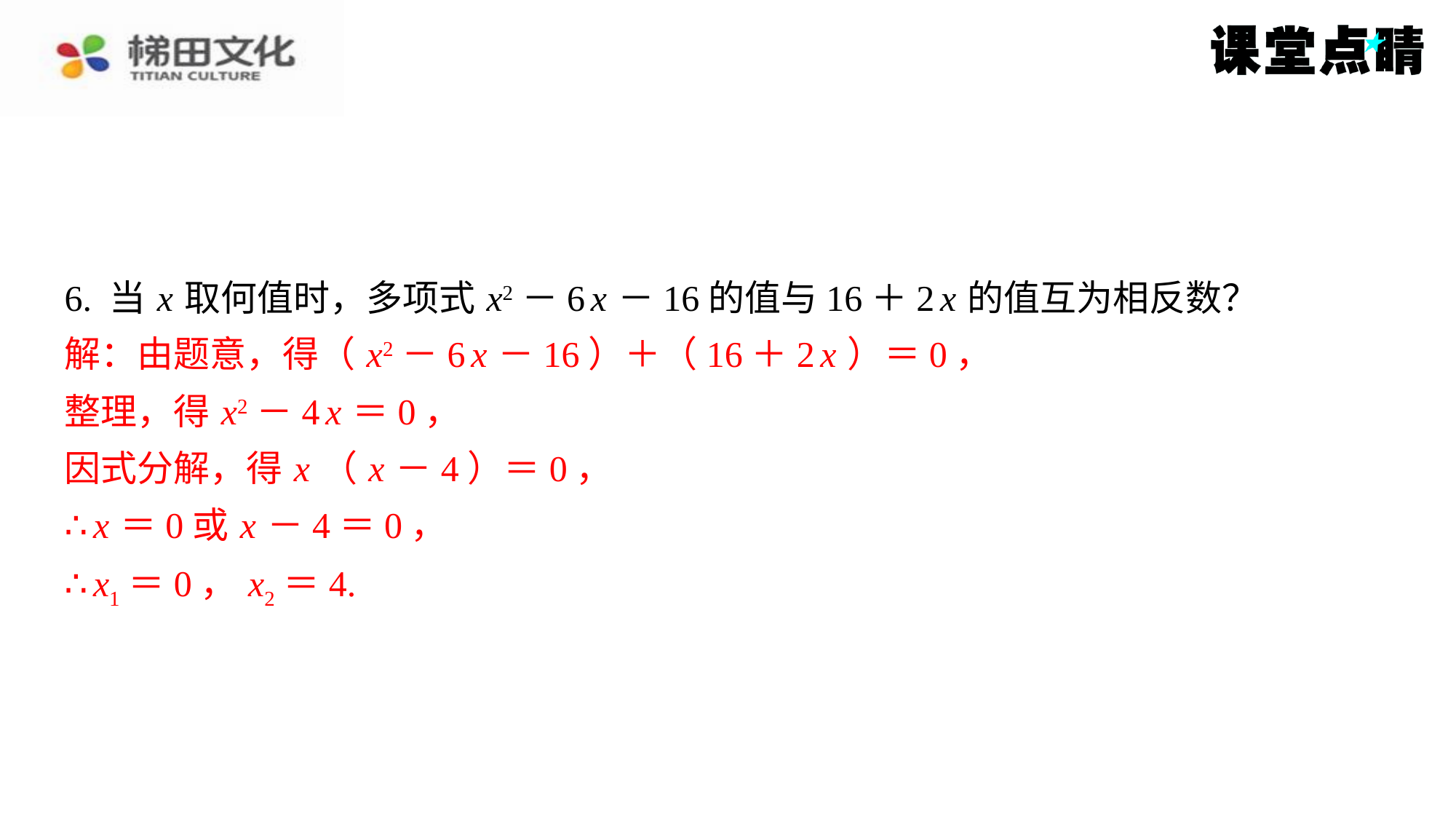

6. 当 x 取何值时，多项式 x2－6 x －16的值与16＋2 x 的值互为相反数？
解：由题意，得（ x2－6 x －16）＋（16＋2 x ）＝0，
整理，得 x2－4 x ＝0，
因式分解，得 x （ x －4）＝0，
∴ x ＝0或 x －4＝0，
∴ x1＝0， x2＝4.
解：由题意，得（ x2－6 x －16）＋（16＋2 x ）＝0，
整理，得 x2－4 x ＝0，
因式分解，得 x （ x －4）＝0，
∴ x ＝0或 x －4＝0，
∴ x1＝0， x2＝4.